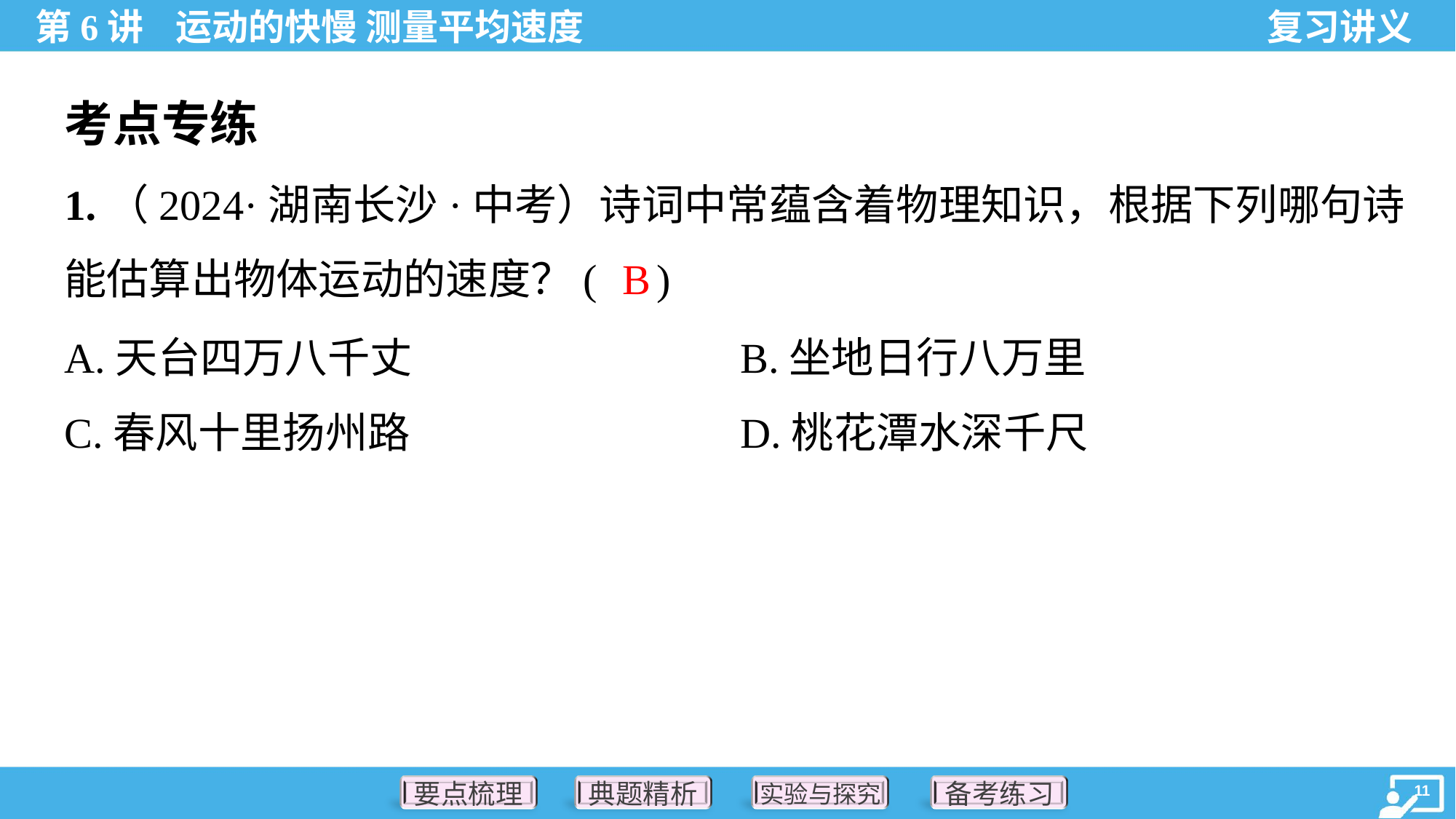

考点专练
1.（2024·湖南长沙·中考）诗词中常蕴含着物理知识，根据下列哪句诗
能估算出物体运动的速度？(     )
B
A.天台四万八千丈	B.坐地日行八万里
C.春风十里扬州路	D.桃花潭水深千尺